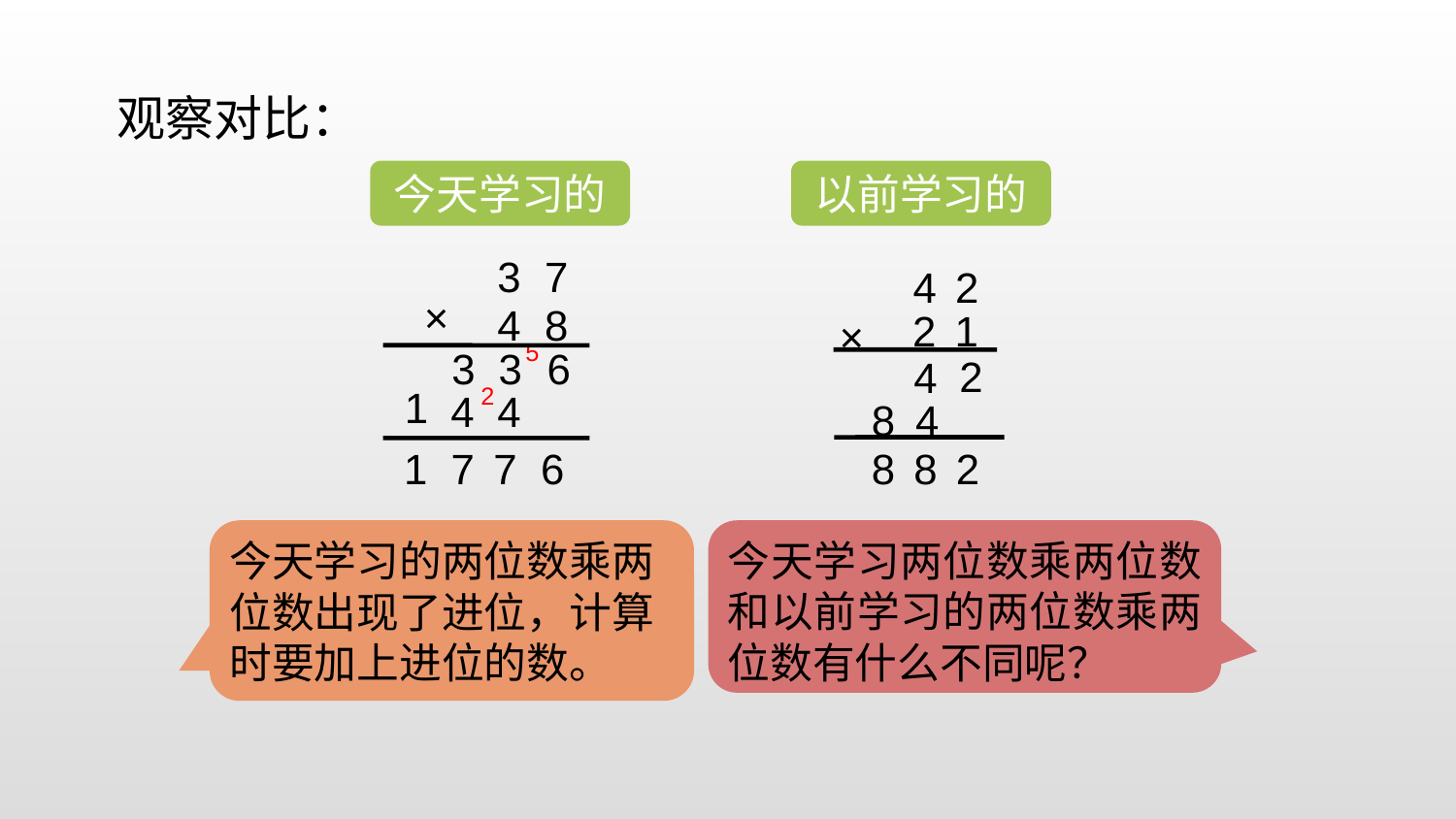

观察对比：
今天学习的
以前学习的
3  7
×
4  8
5
3
3
6

2
1
4
4
1  7  7  6

4  2
2  1
×
2
4

8
4
8  8  2

今天学习两位数乘两位数和以前学习的两位数乘两位数有什么不同呢？
今天学习的两位数乘两位数出现了进位，计算时要加上进位的数。